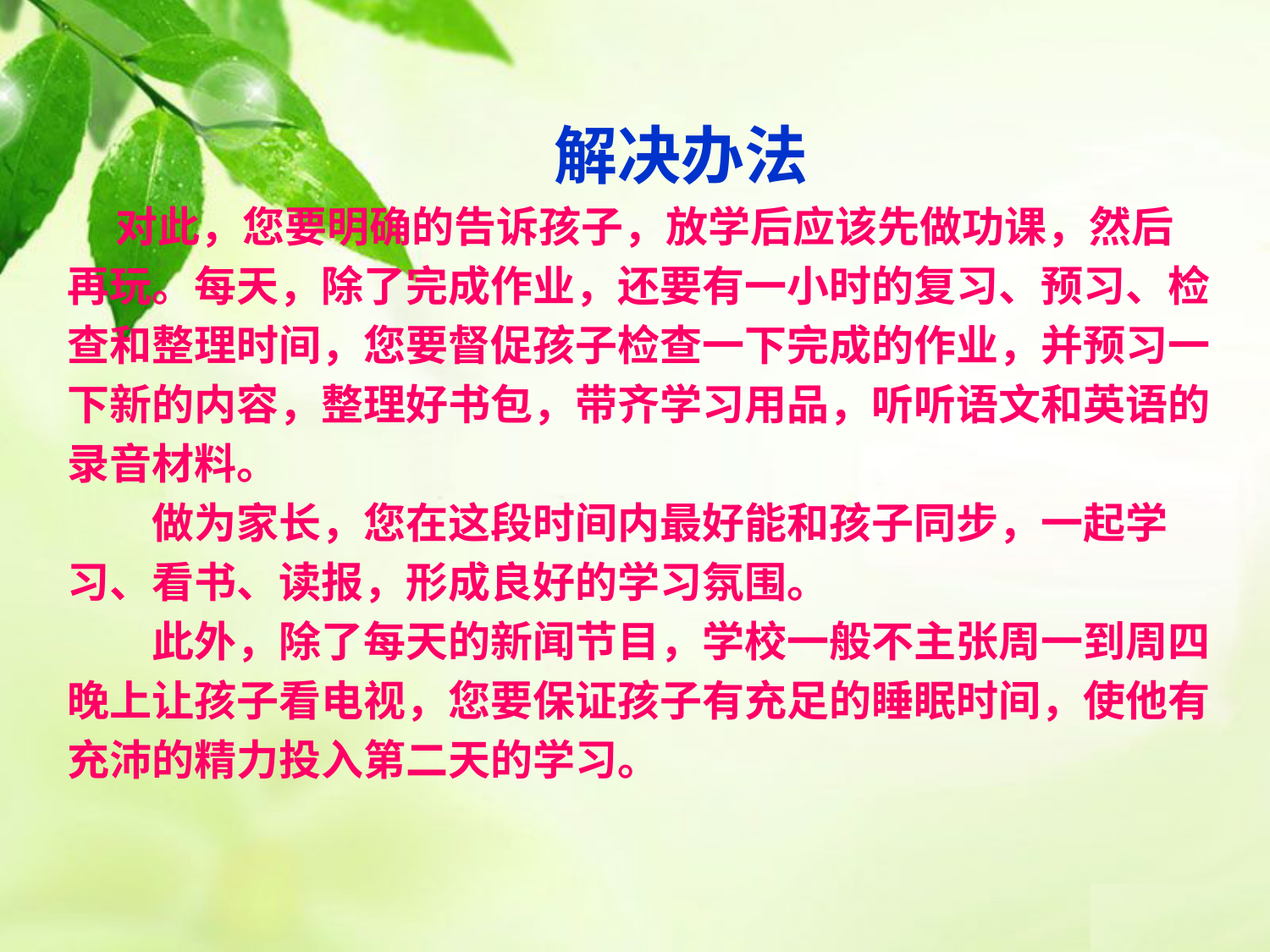

解决办法
    对此，您要明确的告诉孩子，放学后应该先做功课，然后
再玩。每天，除了完成作业，还要有一小时的复习、预习、检
查和整理时间，您要督促孩子检查一下完成的作业，并预习一
下新的内容，整理好书包，带齐学习用品，听听语文和英语的
录音材料。
　　做为家长，您在这段时间内最好能和孩子同步，一起学
习、看书、读报，形成良好的学习氛围。
　　此外，除了每天的新闻节目，学校一般不主张周一到周四
晚上让孩子看电视，您要保证孩子有充足的睡眠时间，使他有
充沛的精力投入第二天的学习。